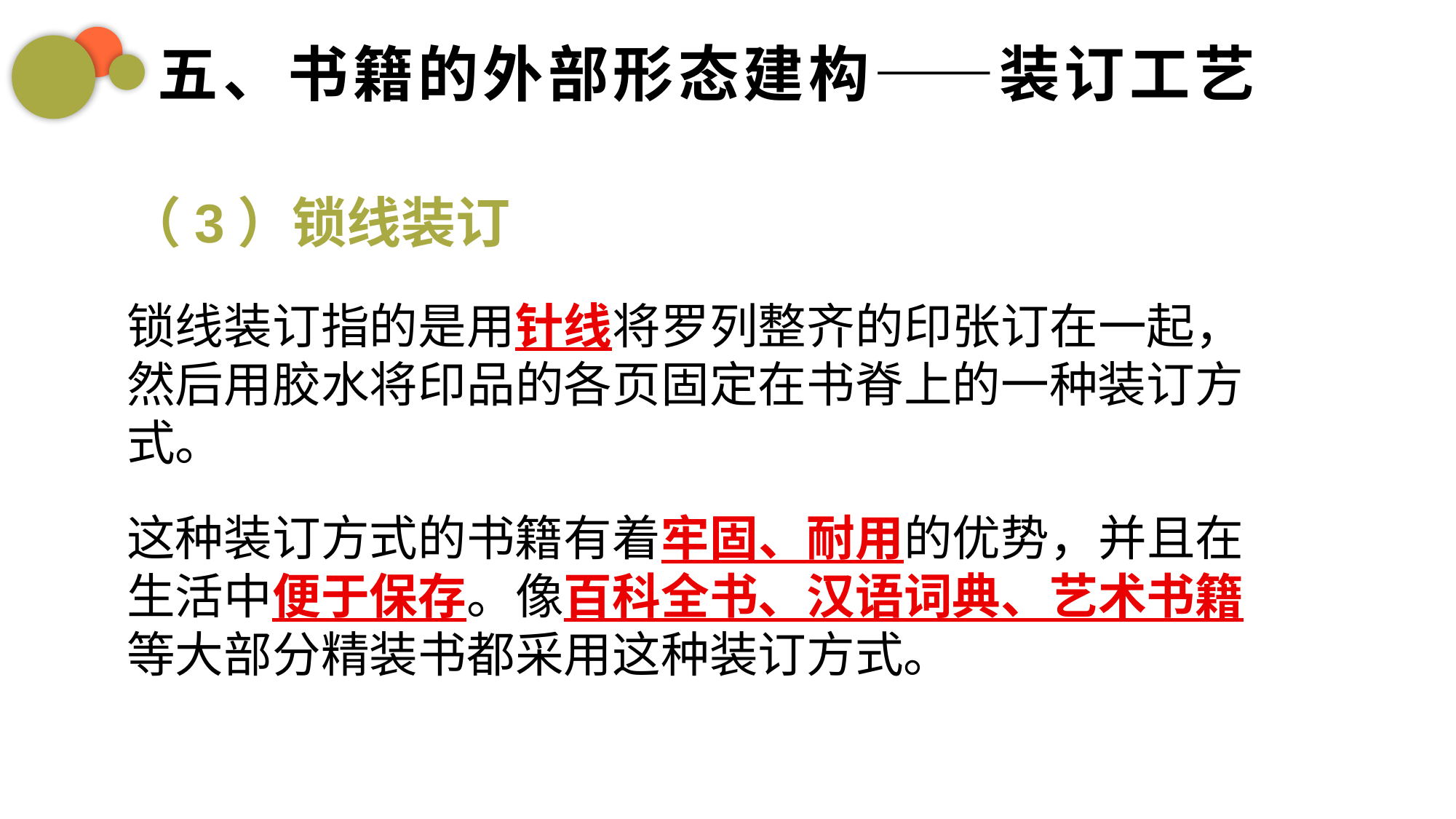

五、书籍的外部形态建构——装订工艺
（3）锁线装订
锁线装订指的是用针线将罗列整齐的印张订在一起，然后用胶水将印品的各页固定在书脊上的一种装订方式。
这种装订方式的书籍有着牢固、耐用的优势，并且在生活中便于保存。像百科全书、汉语词典、艺术书籍等大部分精装书都采用这种装订方式。